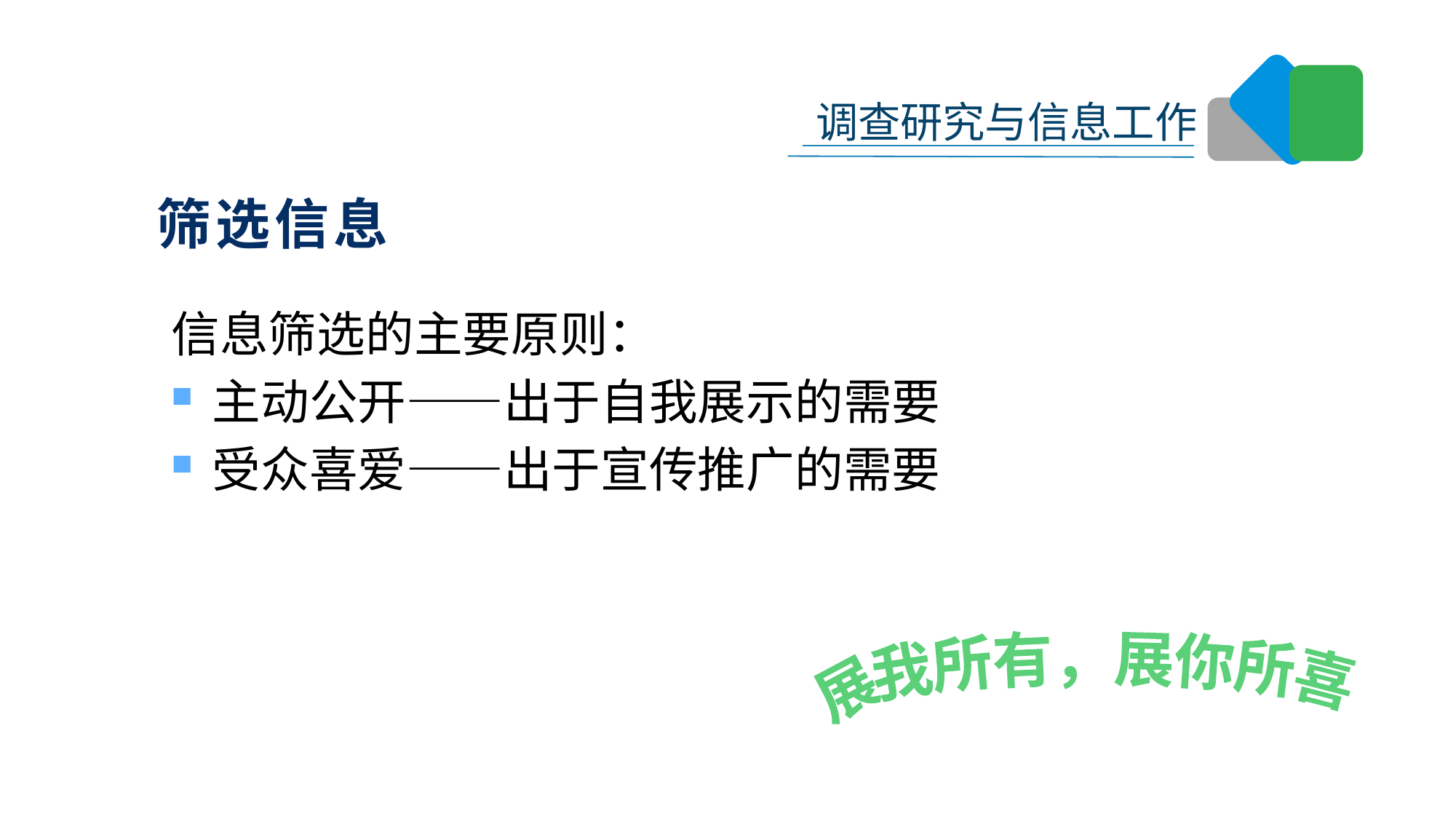

筛选信息
信息筛选的主要原则：
主动公开——出于自我展示的需要
受众喜爱——出于宣传推广的需要
展我所有，展你所喜